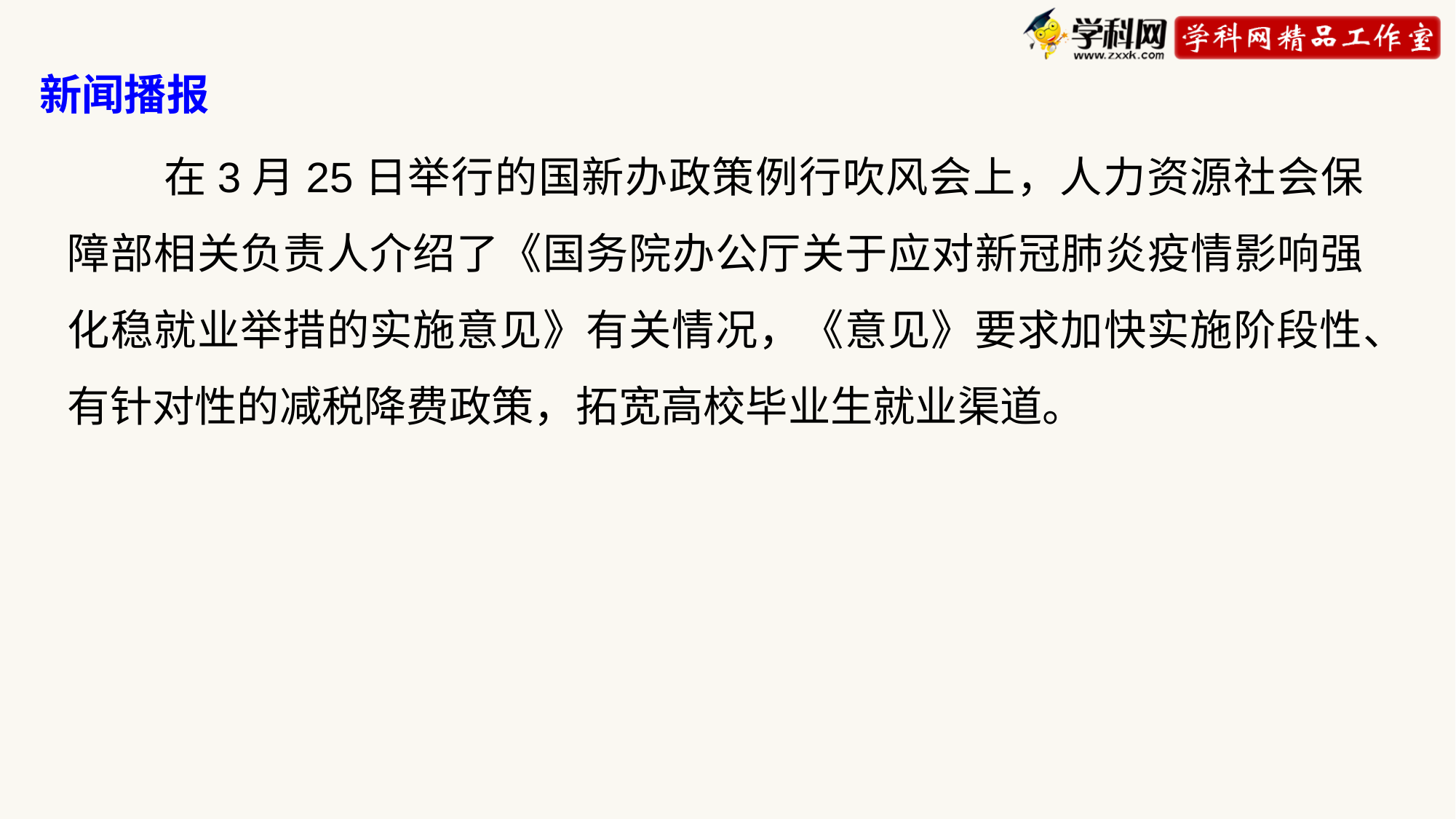

新闻播报
        在3月25日举行的国新办政策例行吹风会上，人力资源社会保障部相关负责人介绍了《国务院办公厅关于应对新冠肺炎疫情影响强化稳就业举措的实施意见》有关情况，《意见》要求加快实施阶段性、有针对性的减税降费政策，拓宽高校毕业生就业渠道。